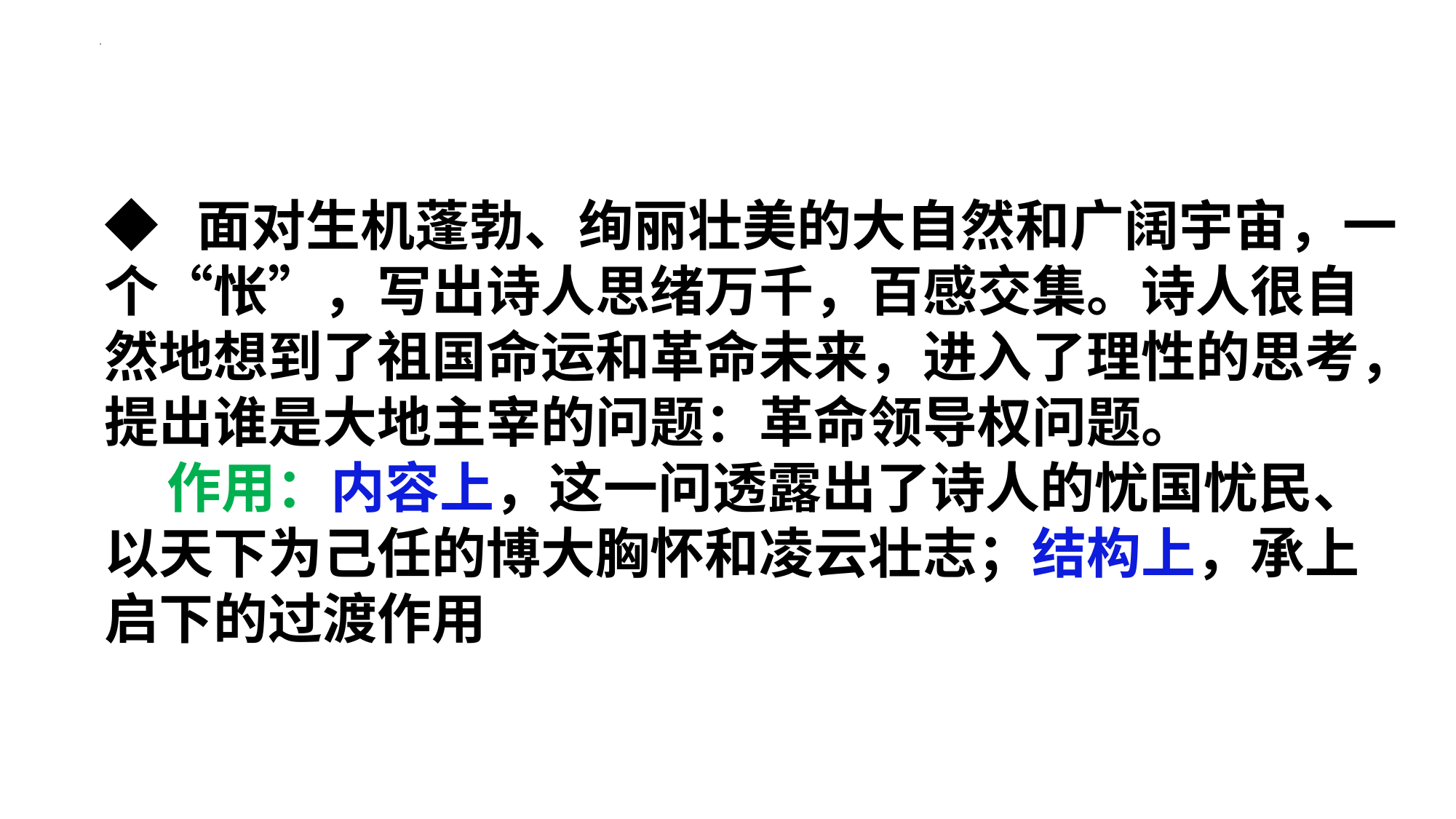

◆  面对生机蓬勃、绚丽壮美的大自然和广阔宇宙，一个“怅”，写出诗人思绪万千，百感交集。诗人很自然地想到了祖国命运和革命未来，进入了理性的思考，提出谁是大地主宰的问题：革命领导权问题。
    作用：内容上，这一问透露出了诗人的忧国忧民、以天下为己任的博大胸怀和凌云壮志；结构上，承上启下的过渡作用